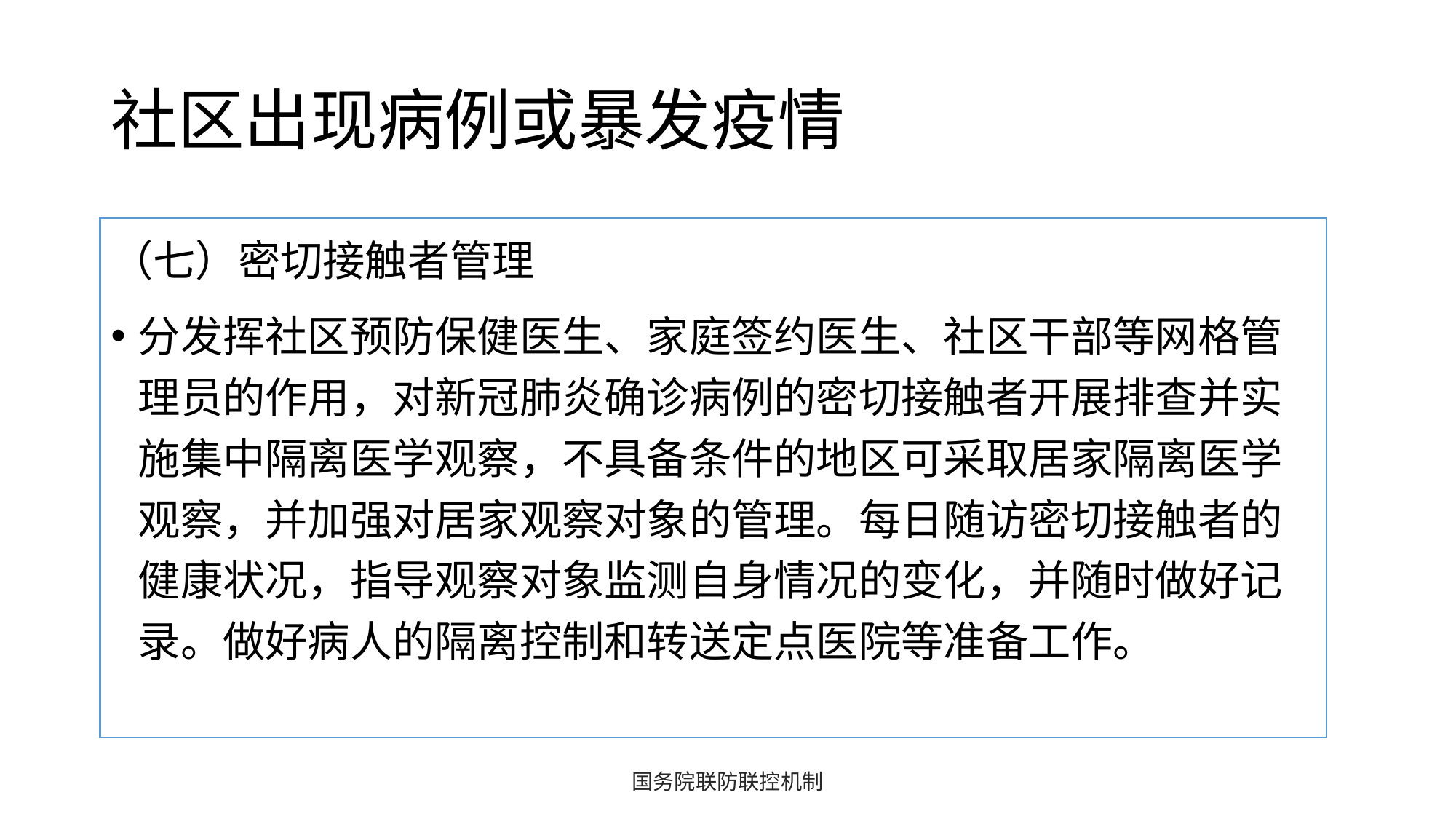

# 社区出现病例或暴发疫情
（七）密切接触者管理
分发挥社区预防保健医生、家庭签约医生、社区干部等网格管理员的作用，对新冠肺炎确诊病例的密切接触者开展排查并实施集中隔离医学观察，不具备条件的地区可采取居家隔离医学观察，并加强对居家观察对象的管理。每日随访密切接触者的健康状况，指导观察对象监测自身情况的变化，并随时做好记录。做好病人的隔离控制和转送定点医院等准备工作。

国务院联防联控机制
15